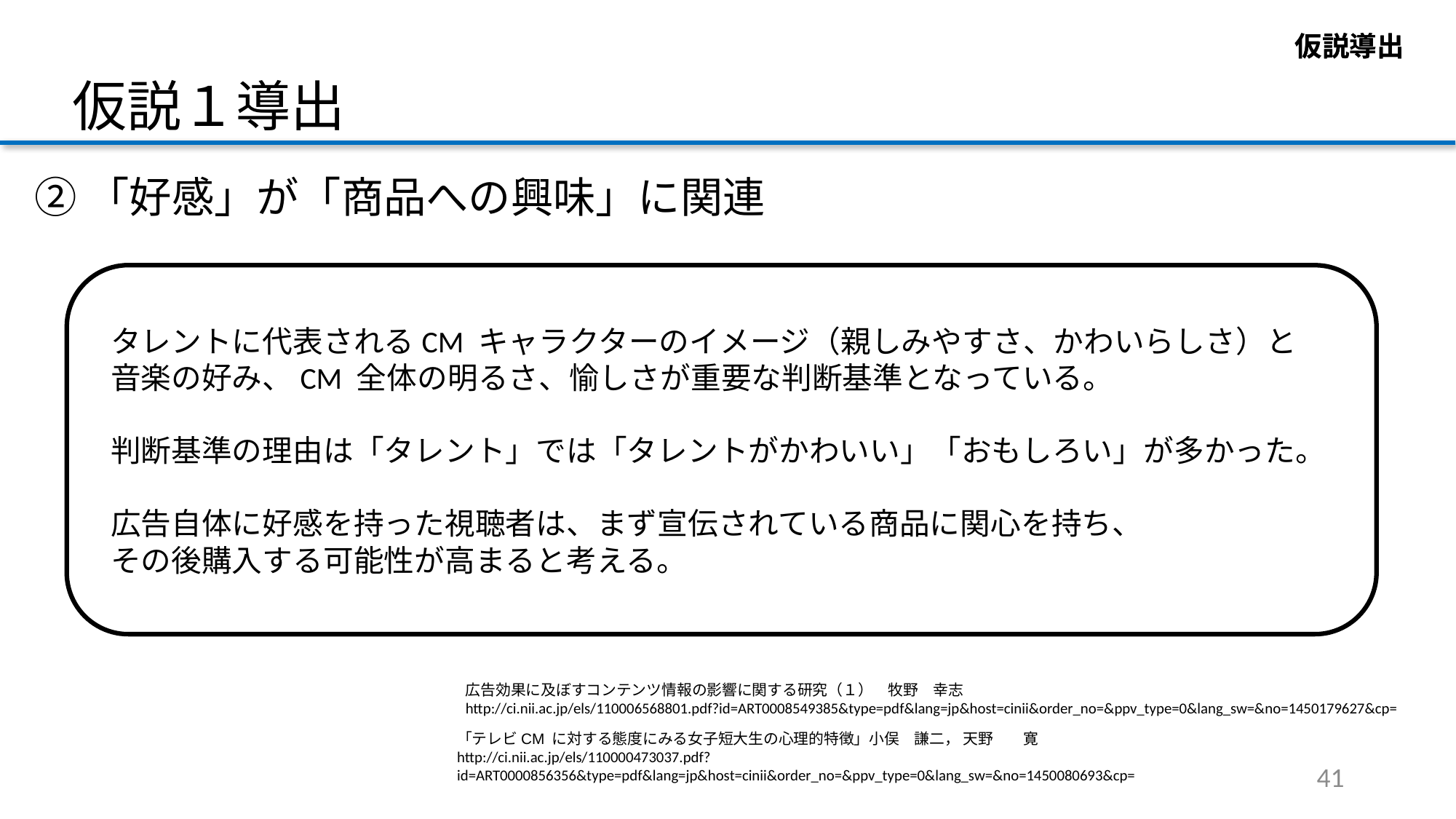

仮説導出
仮説導出
仮説１導出
②「好感」が「商品への興味」に関連

タレントに代表されるCM キャラクターのイメージ（親しみやすさ、かわいらしさ）と
音楽の好み、CM 全体の明るさ、愉しさが重要な判断基準となっている。

判断基準の理由は「タレント」では「タレントがかわいい」「おもしろい」が多かった。

広告自体に好感を持った視聴者は、まず宣伝されている商品に関心を持ち、
その後購入する可能性が高まると考える。
広告効果に及ぼすコンテンツ情報の影響に関する研究（１）　牧野　幸志
http://ci.nii.ac.jp/els/110006568801.pdf?id=ART0008549385&type=pdf&lang=jp&host=cinii&order_no=&ppv_type=0&lang_sw=&no=1450179627&cp=
「テレビCM に対する態度にみる女子短大生の心理的特徴」小俣　謙二， 天野　　寛
http://ci.nii.ac.jp/els/110000473037.pdf?id=ART0000856356&type=pdf&lang=jp&host=cinii&order_no=&ppv_type=0&lang_sw=&no=1450080693&cp=
41